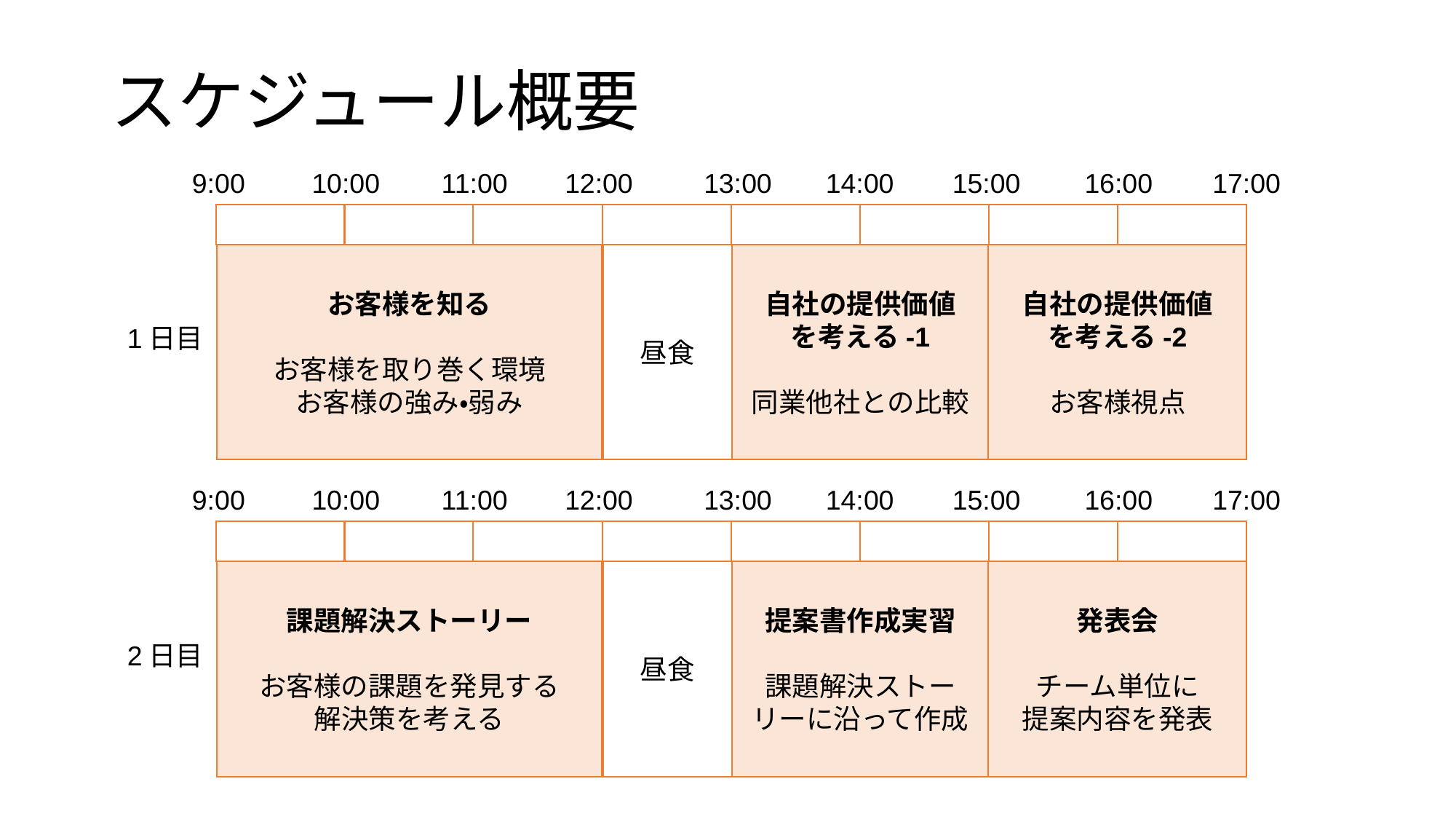

# スケジュール概要
9:00
10:00
11:00
12:00
13:00
14:00
15:00
16:00
17:00

お客様を知る

お客様を取り巻く環境
お客様の強み・弱み
昼食
自社の提供価値
を考える-1

同業他社との比較
自社の提供価値
を考える-2

お客様視点
1日目
9:00
10:00
11:00
12:00
13:00
14:00
15:00
16:00
17:00

課題解決ストーリー

お客様の課題を発見する
解決策を考える
昼食
提案書作成実習

課題解決ストーリーに沿って作成
発表会

チーム単位に
提案内容を発表
2日目